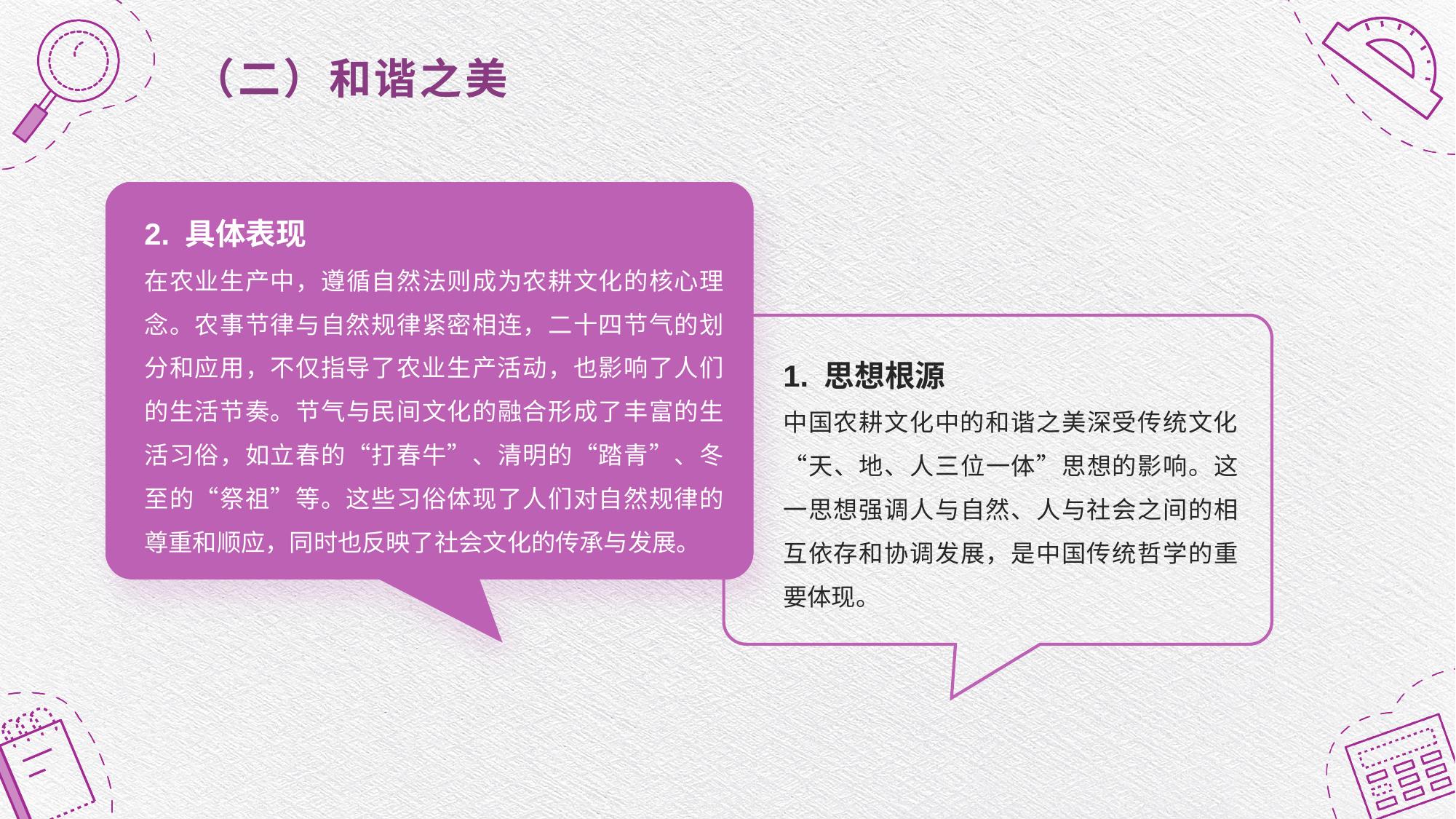

（二）和谐之美

2. 具体表现
在农业生产中，遵循自然法则成为农耕文化的核心理念。农事节律与自然规律紧密相连，二十四节气的划分和应用，不仅指导了农业生产活动，也影响了人们的生活节奏。节气与民间文化的融合形成了丰富的生活习俗，如立春的“打春牛”、清明的“踏青”、冬至的“祭祖”等。这些习俗体现了人们对自然规律的尊重和顺应，同时也反映了社会文化的传承与发展。

1. 思想根源
中国农耕文化中的和谐之美深受传统文化“天、地、人三位一体”思想的影响。这一思想强调人与自然、人与社会之间的相互依存和协调发展，是中国传统哲学的重要体现。